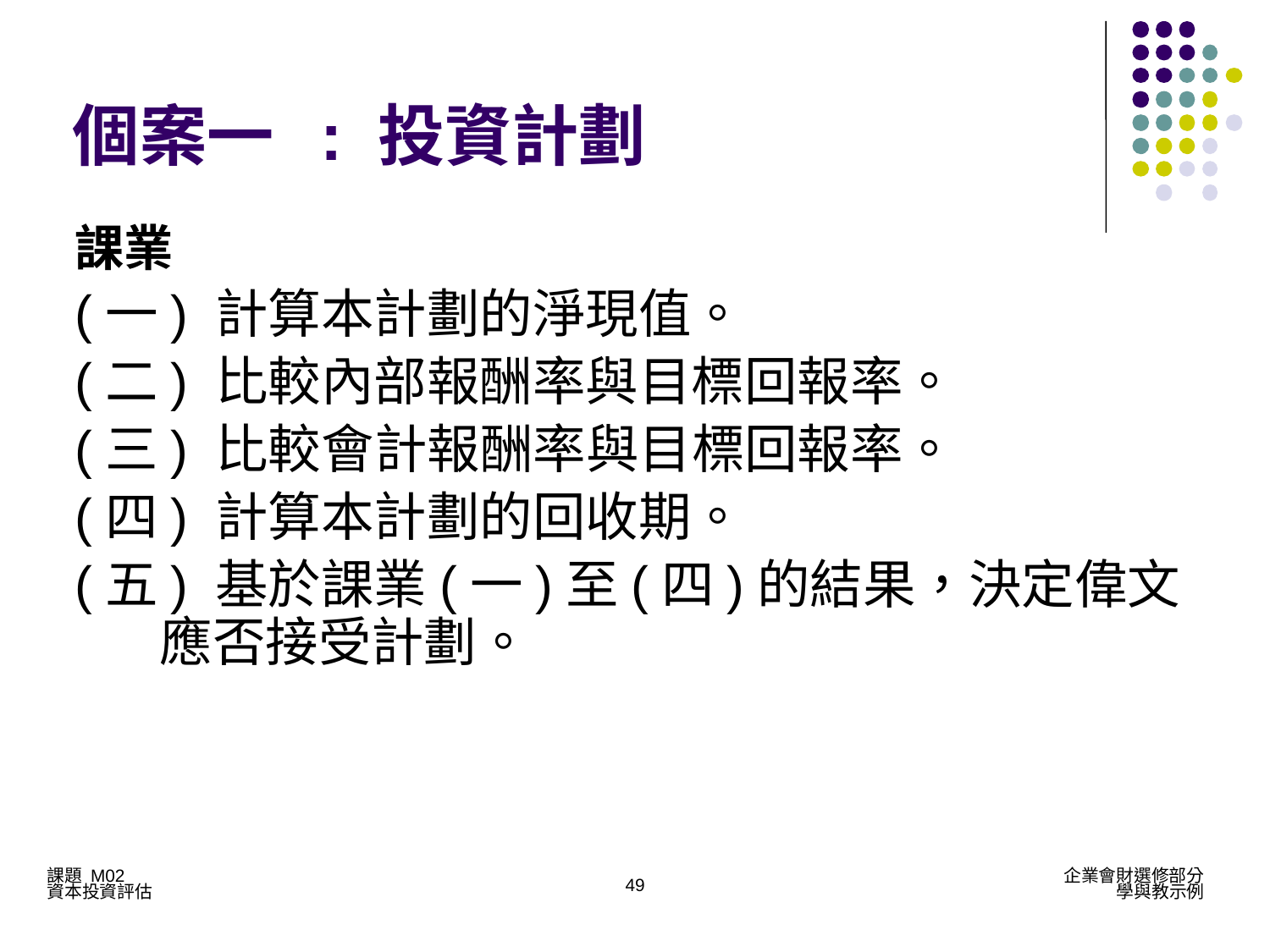

個案一  : 投資計劃
課業
(一) 計算本計劃的淨現值。
(二) 比較內部報酬率與目標回報率。
(三) 比較會計報酬率與目標回報率。
(四) 計算本計劃的回收期。
(五) 基於課業(一)至(四)的結果，決定偉文應否接受計劃。

49